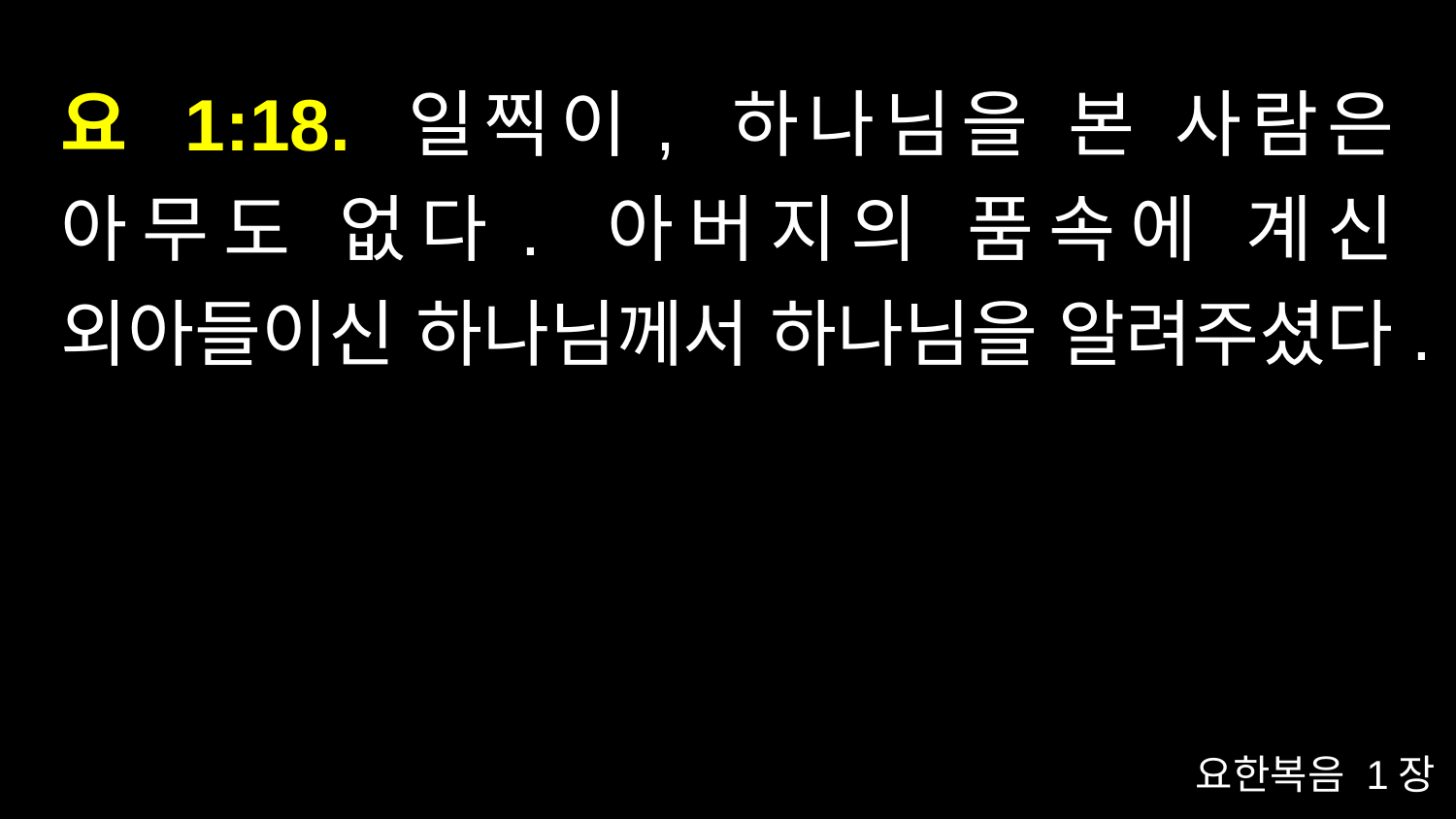

# 요 1:18. 일찍이, 하나님을 본 사람은 아무도 없다. 아버지의 품속에 계신 외아들이신 하나님께서 하나님을 알려주셨다.
요한복음 1장